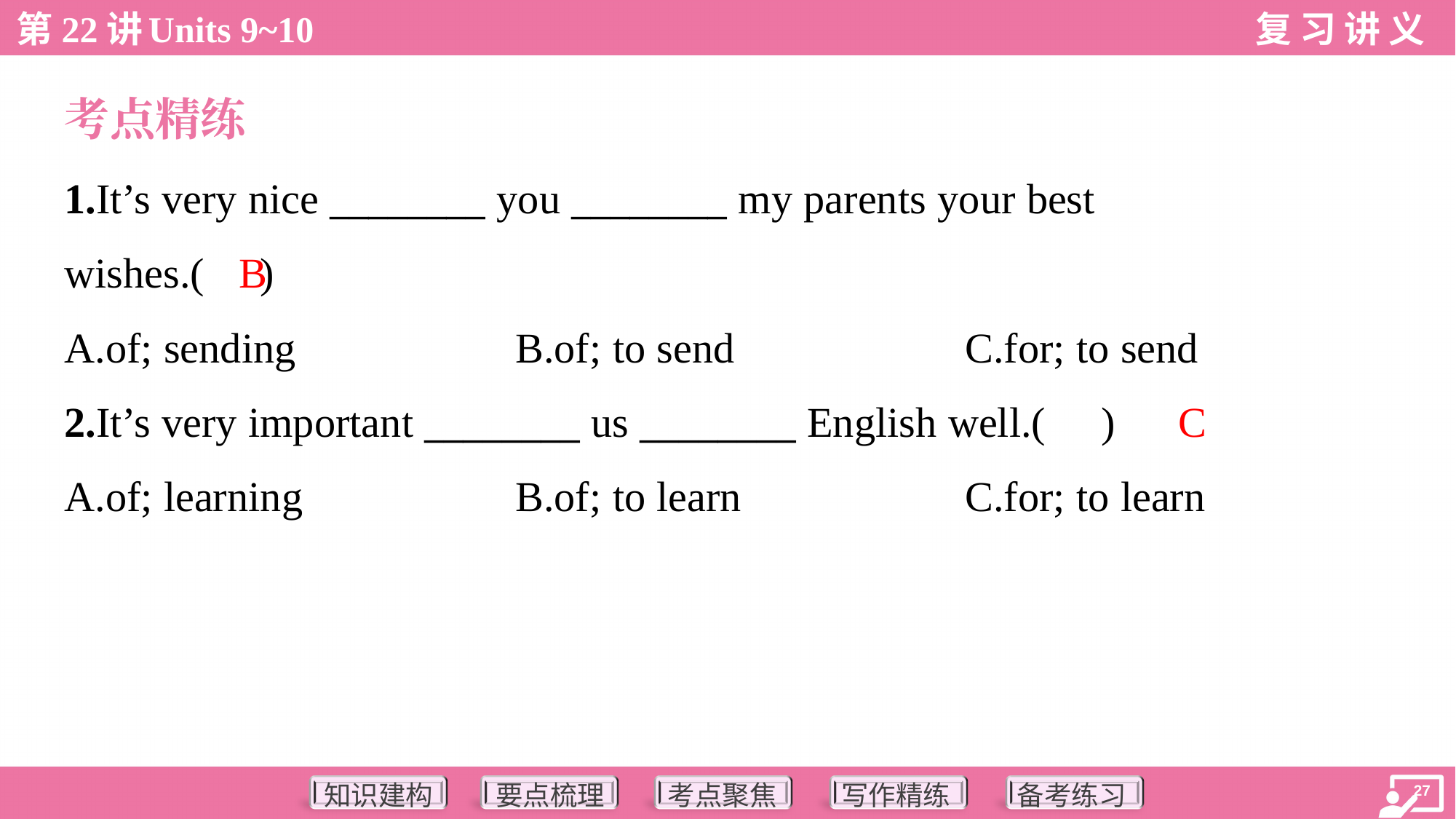

考点精练
1.It’s very nice ________ you ________ my parents your best
wishes.(     )
B
A.of; sending	B.of; to send	C.for; to send
C
2.It’s very important ________ us ________ English well.(     )
A.of; learning	B.of; to learn	C.for; to learn